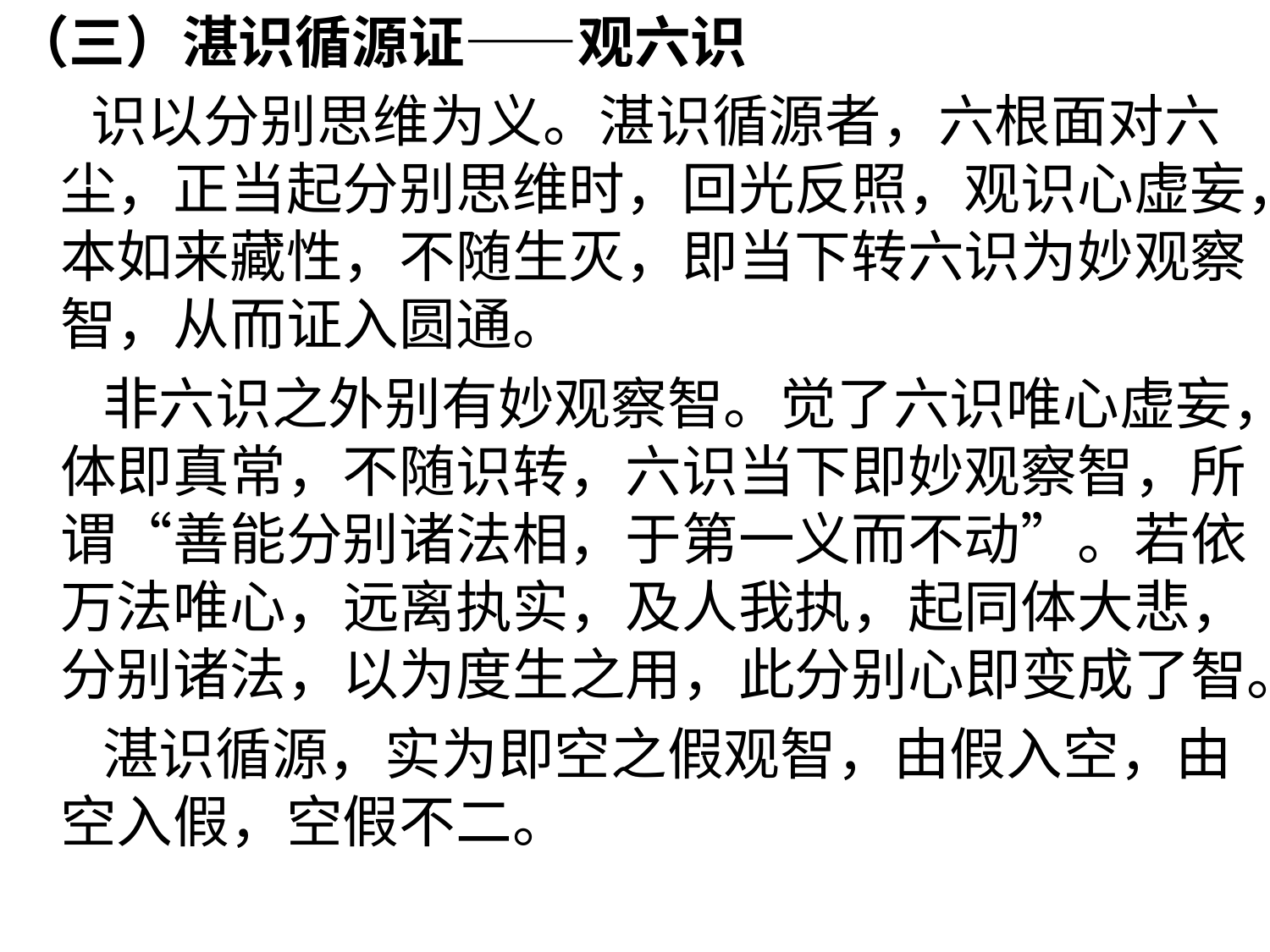

（三）湛识循源证——观六识
     识以分别思维为义。湛识循源者，六根面对六尘，正当起分别思维时，回光反照，观识心虚妄，本如来藏性，不随生灭，即当下转六识为妙观察智，从而证入圆通。
      非六识之外别有妙观察智。觉了六识唯心虚妄，体即真常，不随识转，六识当下即妙观察智，所谓“善能分别诸法相，于第一义而不动”。若依万法唯心，远离执实，及人我执，起同体大悲，分别诸法，以为度生之用，此分别心即变成了智。
      湛识循源，实为即空之假观智，由假入空，由空入假，空假不二。